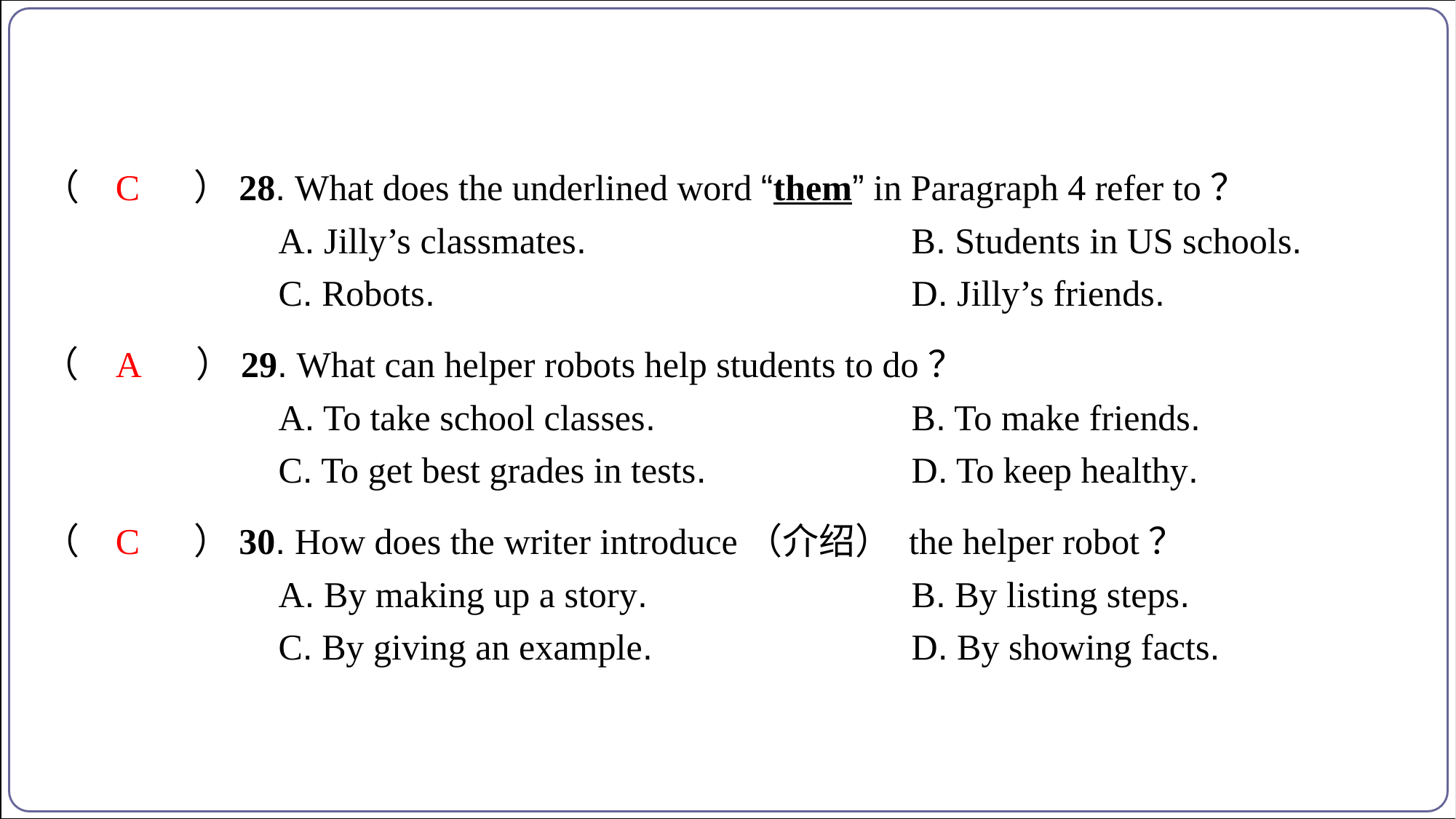

C
（　C　）28. What does the underlined word “them” in Paragraph 4 refer to？
| A. Jilly’s classmates. | B. Students in US schools. |
| --- | --- |
| C. Robots. | D. Jilly’s friends. |
A
（　A　）29. What can helper robots help students to do？
| A. To take school classes. | B. To make friends. |
| --- | --- |
| C. To get best grades in tests. | D. To keep healthy. |
C
（　C　）30. How does the writer introduce（介绍） the helper robot？
| A. By making up a story. | B. By listing steps. |
| --- | --- |
| C. By giving an example. | D. By showing facts. |